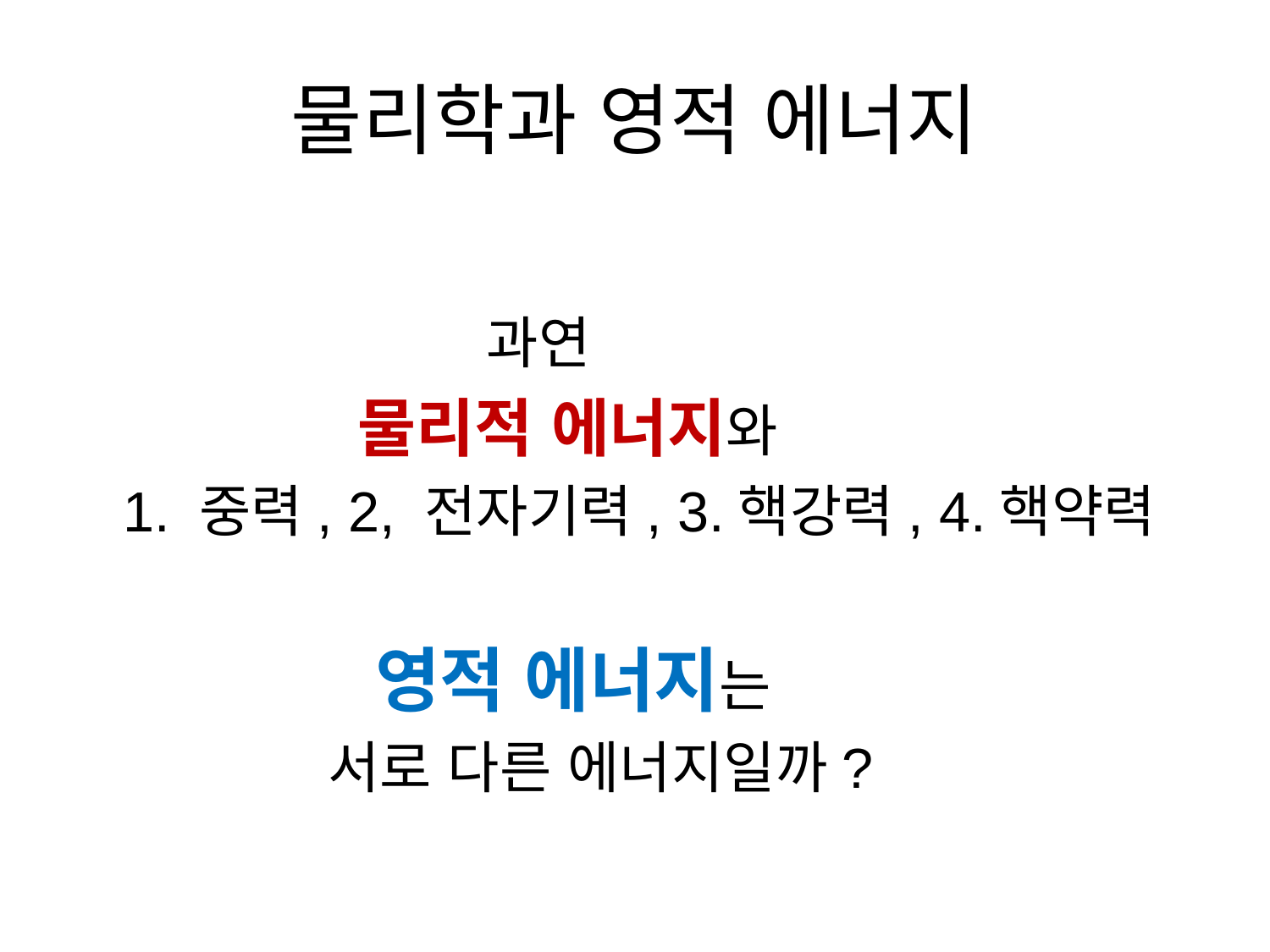

# 물리학과 영적 에너지

                         과연
               물리적 에너지와
   1. 중력, 2, 전자기력, 3.핵강력, 4.핵약력

                  영적 에너지는
               서로 다른 에너지일까?